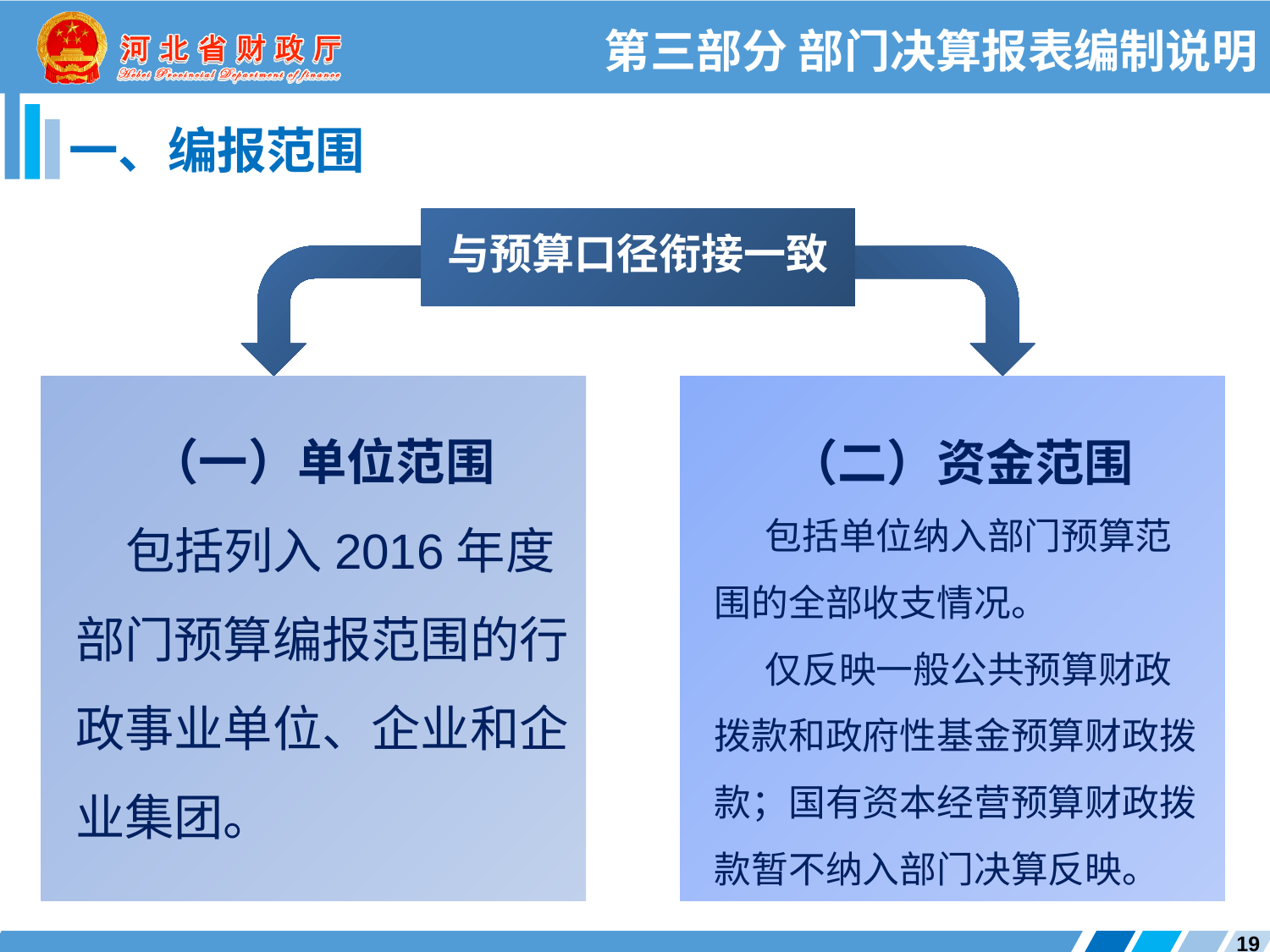

第三部分 部门决算报表编制说明
一、编报范围

与预算口径衔接一致
（一）单位范围
包括列入2016年度部门预算编报范围的行政事业单位、企业和企业集团。

（二）资金范围
包括单位纳入部门预算范围的全部收支情况。
仅反映一般公共预算财政拨款和政府性基金预算财政拨款；国有资本经营预算财政拨款暂不纳入部门决算反映。

19